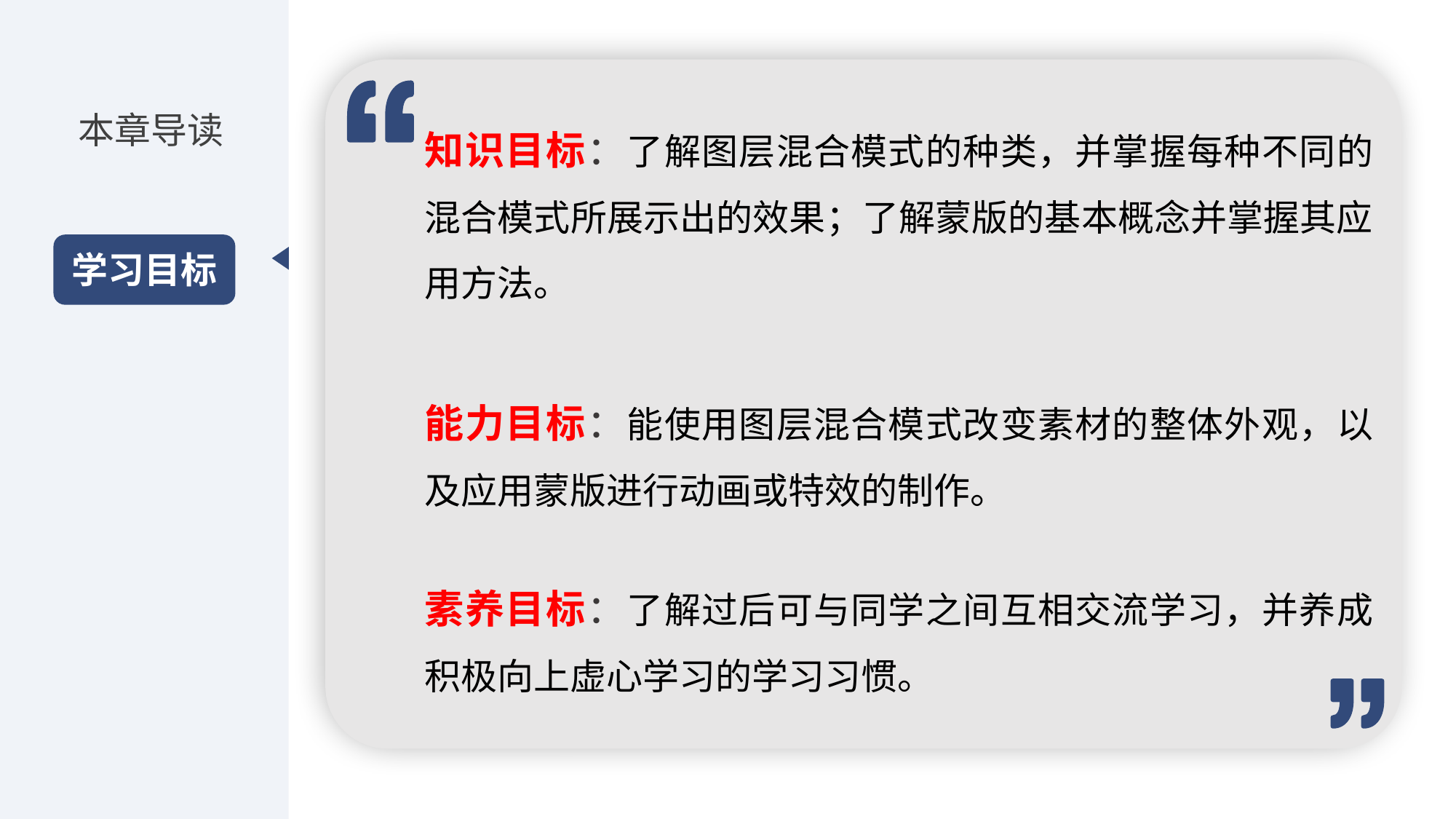

知识目标：了解图层混合模式的种类，并掌握每种不同的混合模式所展示出的效果；了解蒙版的基本概念并掌握其应用方法。

能力目标：能使用图层混合模式改变素材的整体外观，以及应用蒙版进行动画或特效的制作。

素养目标：了解过后可与同学之间互相交流学习，并养成积极向上虚心学习的学习习惯。

本章导读

学习目标